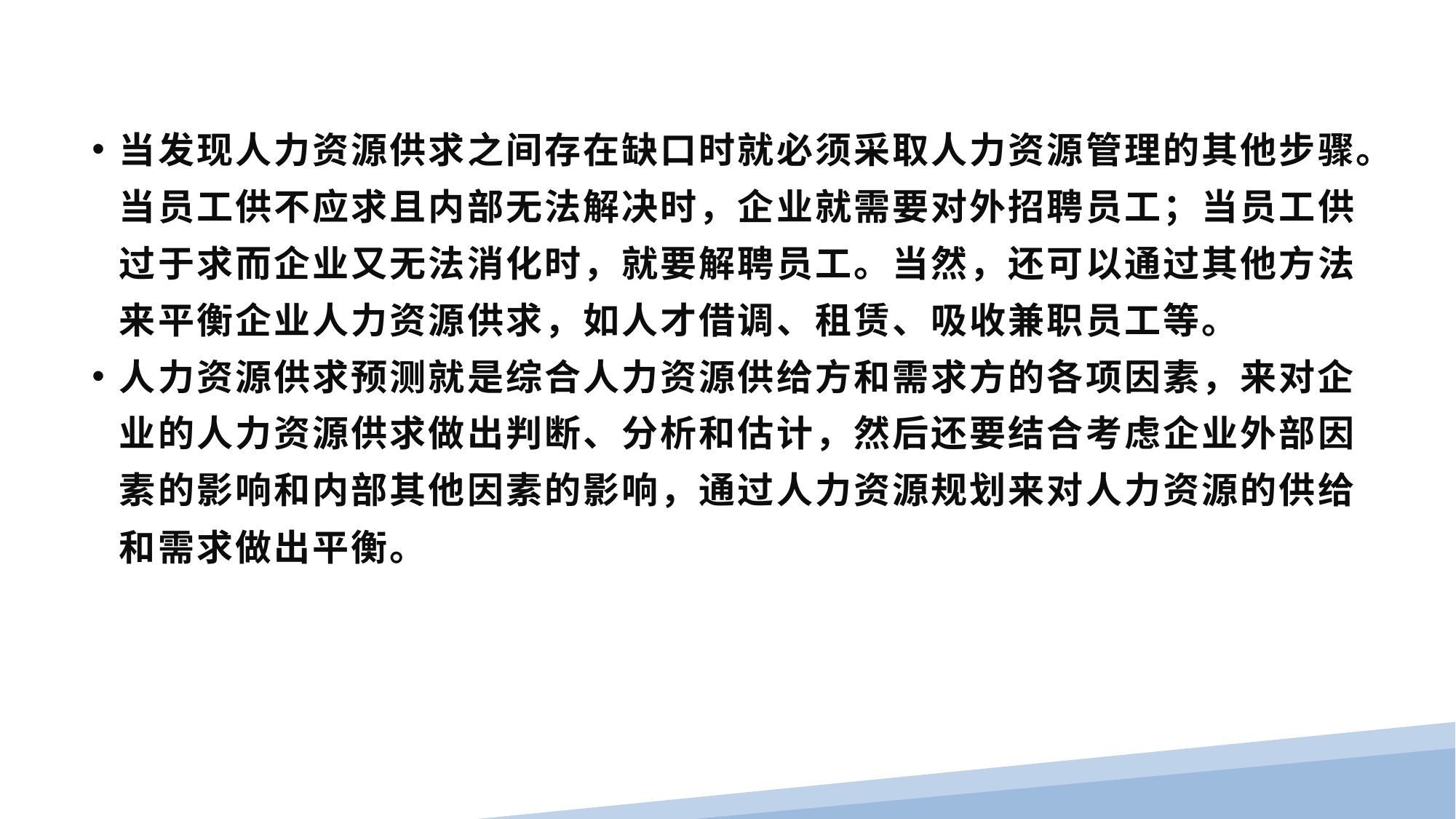

#
当发现人力资源供求之间存在缺口时就必须采取人力资源管理的其他步骤。当员工供不应求且内部无法解决时，企业就需要对外招聘员工；当员工供过于求而企业又无法消化时，就要解聘员工。当然，还可以通过其他方法来平衡企业人力资源供求，如人才借调、租赁、吸收兼职员工等。
人力资源供求预测就是综合人力资源供给方和需求方的各项因素，来对企业的人力资源供求做出判断、分析和估计，然后还要结合考虑企业外部因素的影响和内部其他因素的影响，通过人力资源规划来对人力资源的供给和需求做出平衡。